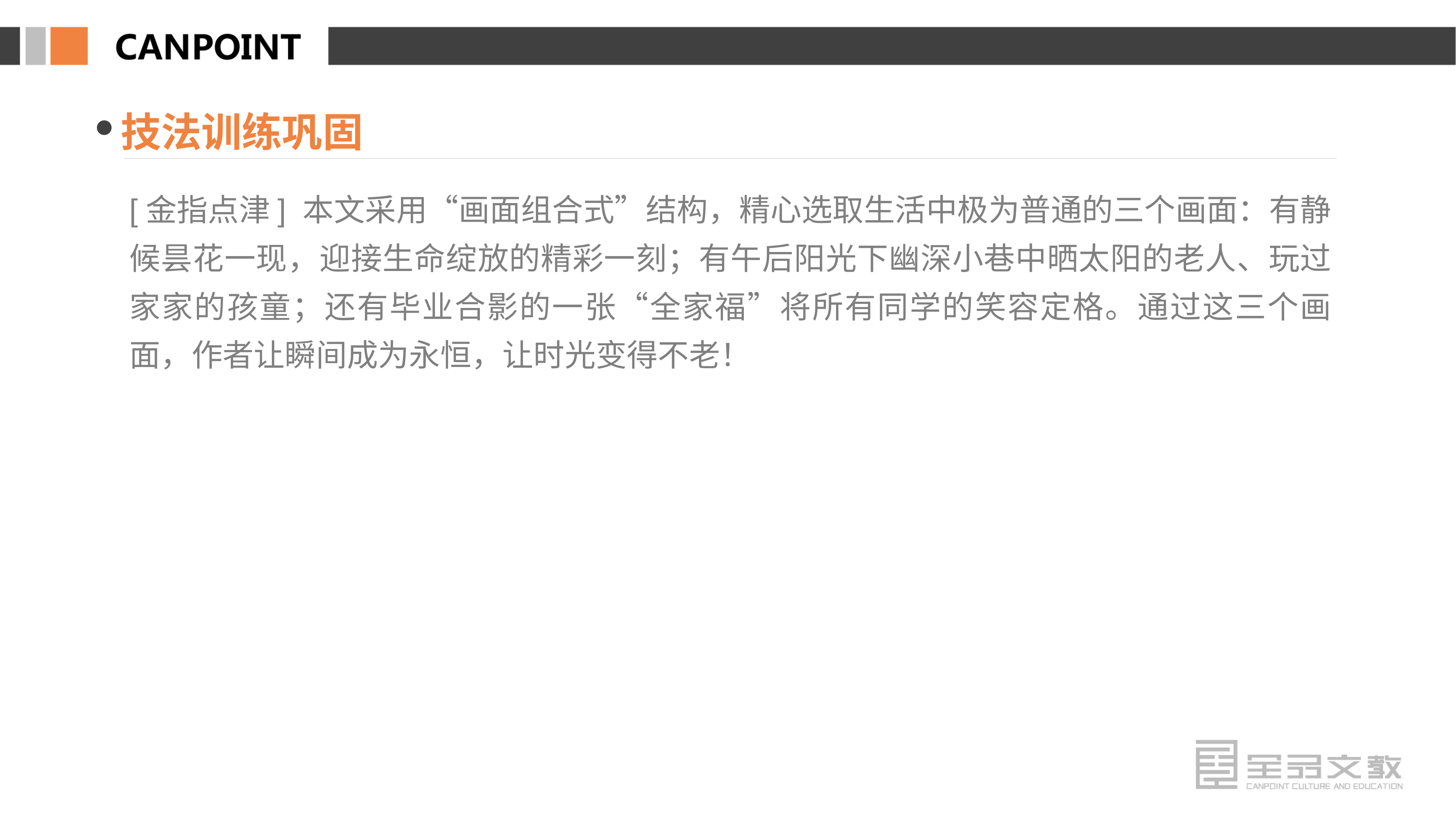

技法训练巩固

[金指点津] 本文采用“画面组合式”结构，精心选取生活中极为普通的三个画面：有静候昙花一现，迎接生命绽放的精彩一刻；有午后阳光下幽深小巷中晒太阳的老人、玩过家家的孩童；还有毕业合影的一张“全家福”将所有同学的笑容定格。通过这三个画面，作者让瞬间成为永恒，让时光变得不老！